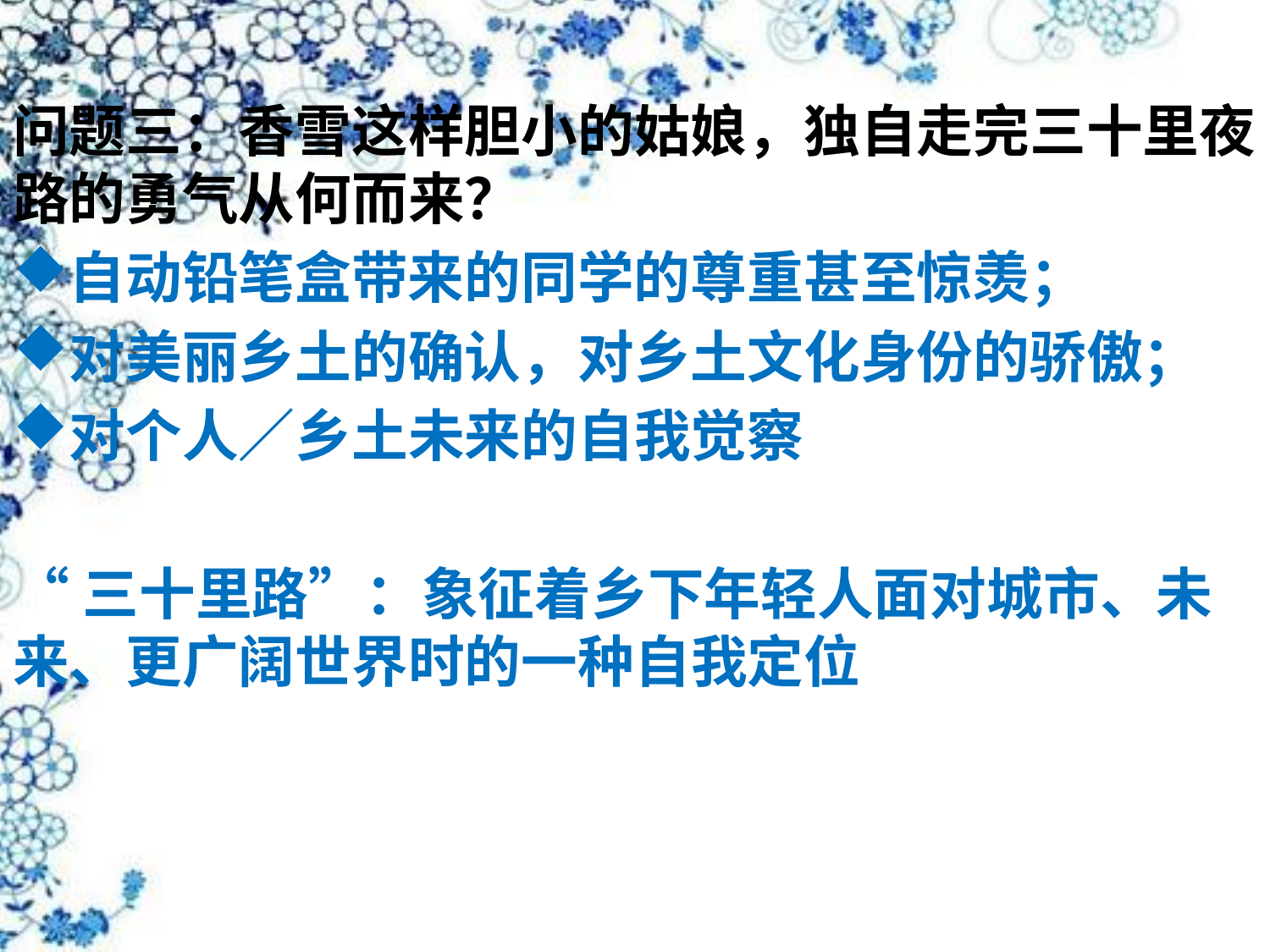

问题三：香雪这样胆小的姑娘，独自走完三十里夜路的勇气从何而来？
自动铅笔盒带来的同学的尊重甚至惊羡；
对美丽乡土的确认，对乡土文化身份的骄傲；
对个人／乡土未来的自我觉察

“三十里路”：象征着乡下年轻人面对城市、未来、更广阔世界时的一种自我定位